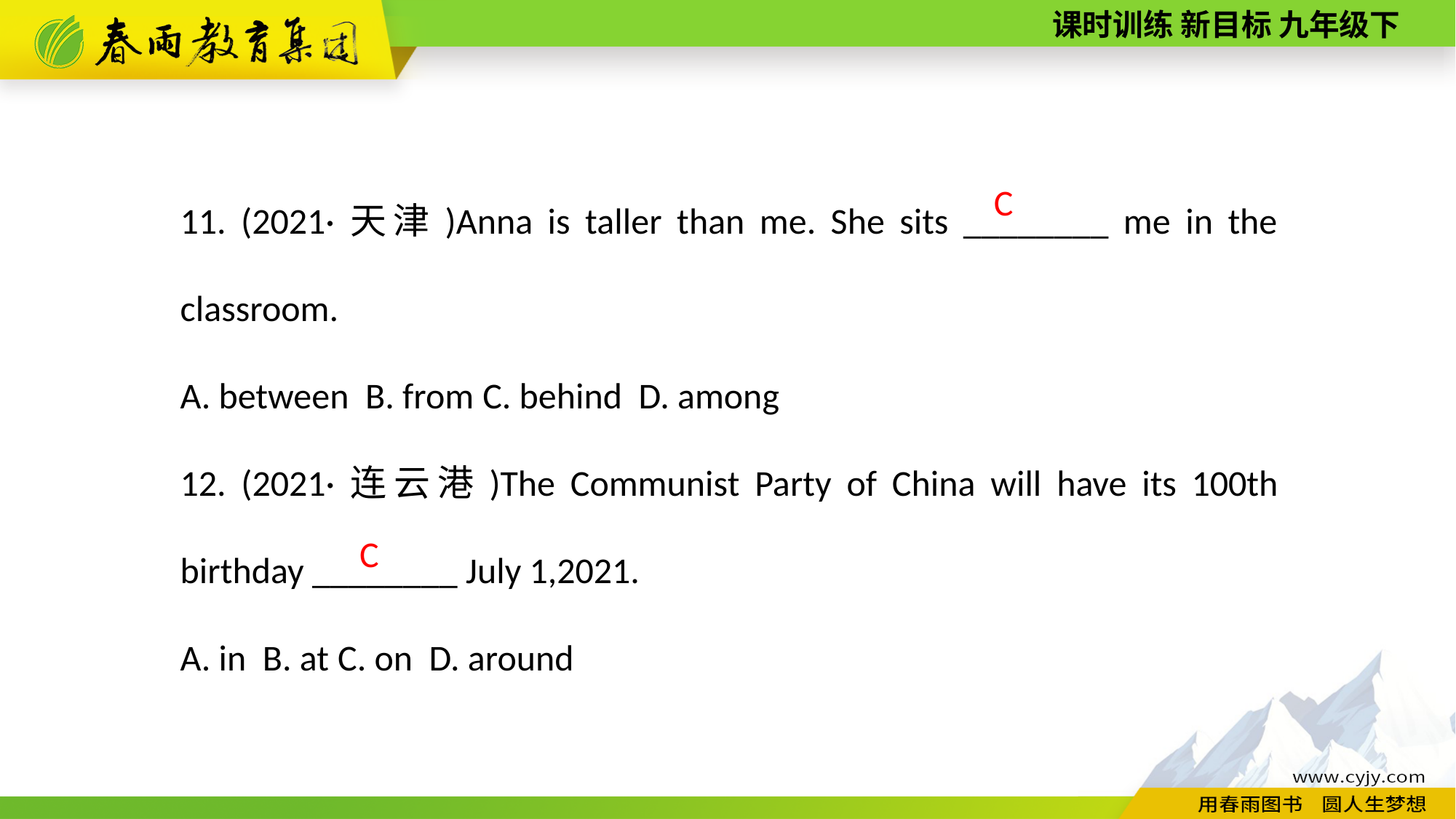

11. (2021·天津)Anna is taller than me. She sits ________ me in the classroom.
A. between  B. from  C. behind  D. among
12. (2021·连云港)The Communist Party of China will have its 100th birthday ________ July 1,2021.
A. in  B. at  C. on  D. around
C
C